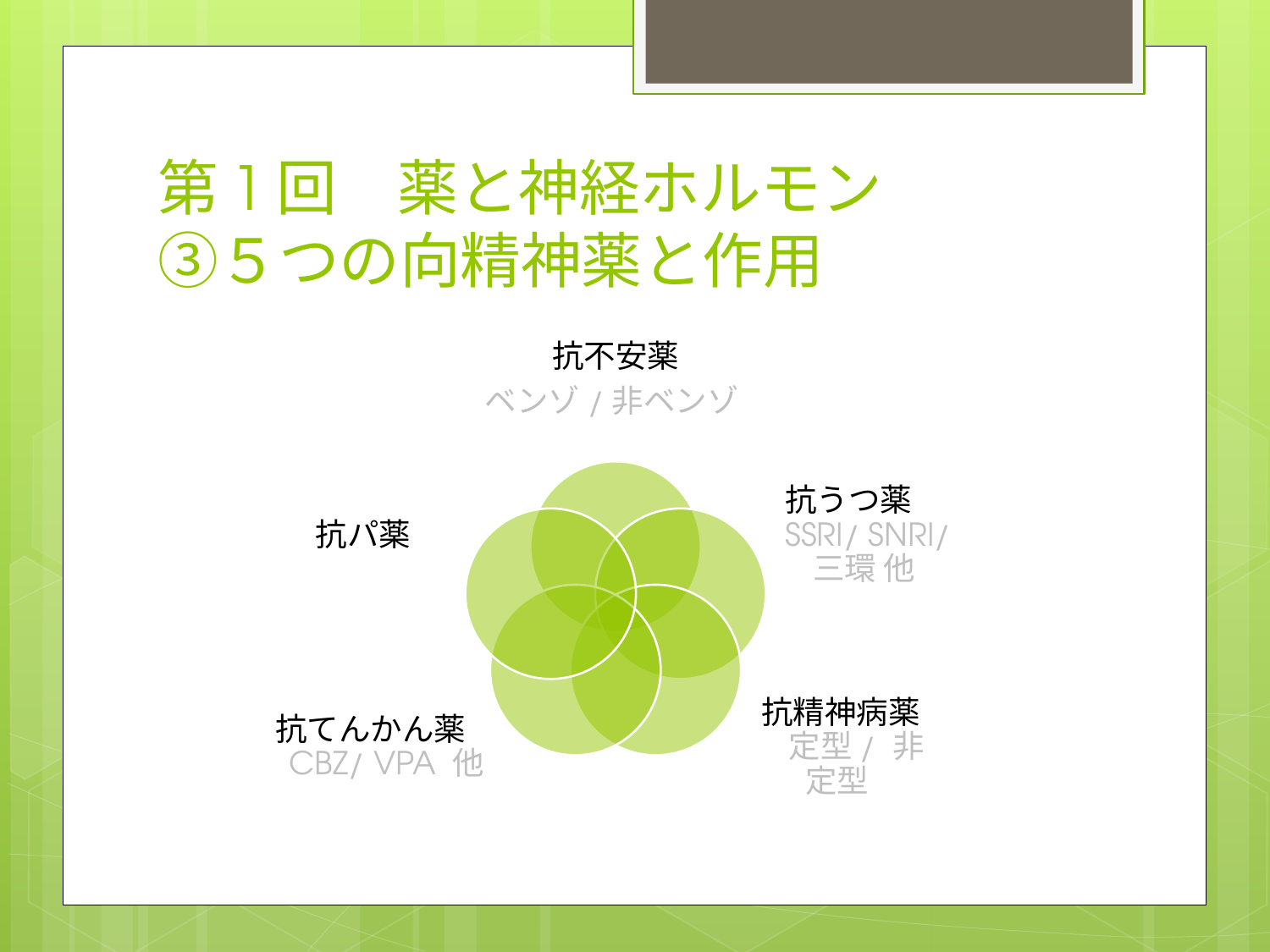

# 第1回　薬と神経ホルモン ③５つの向精神薬と作用
抗不安薬
ベンゾ/非ベンゾ
抗うつ薬　SSRI/ SNRI/ 三環 他
抗精神病薬　定型/ 非定型
抗てんかん薬　CBZ/ VPA 他
抗パ薬